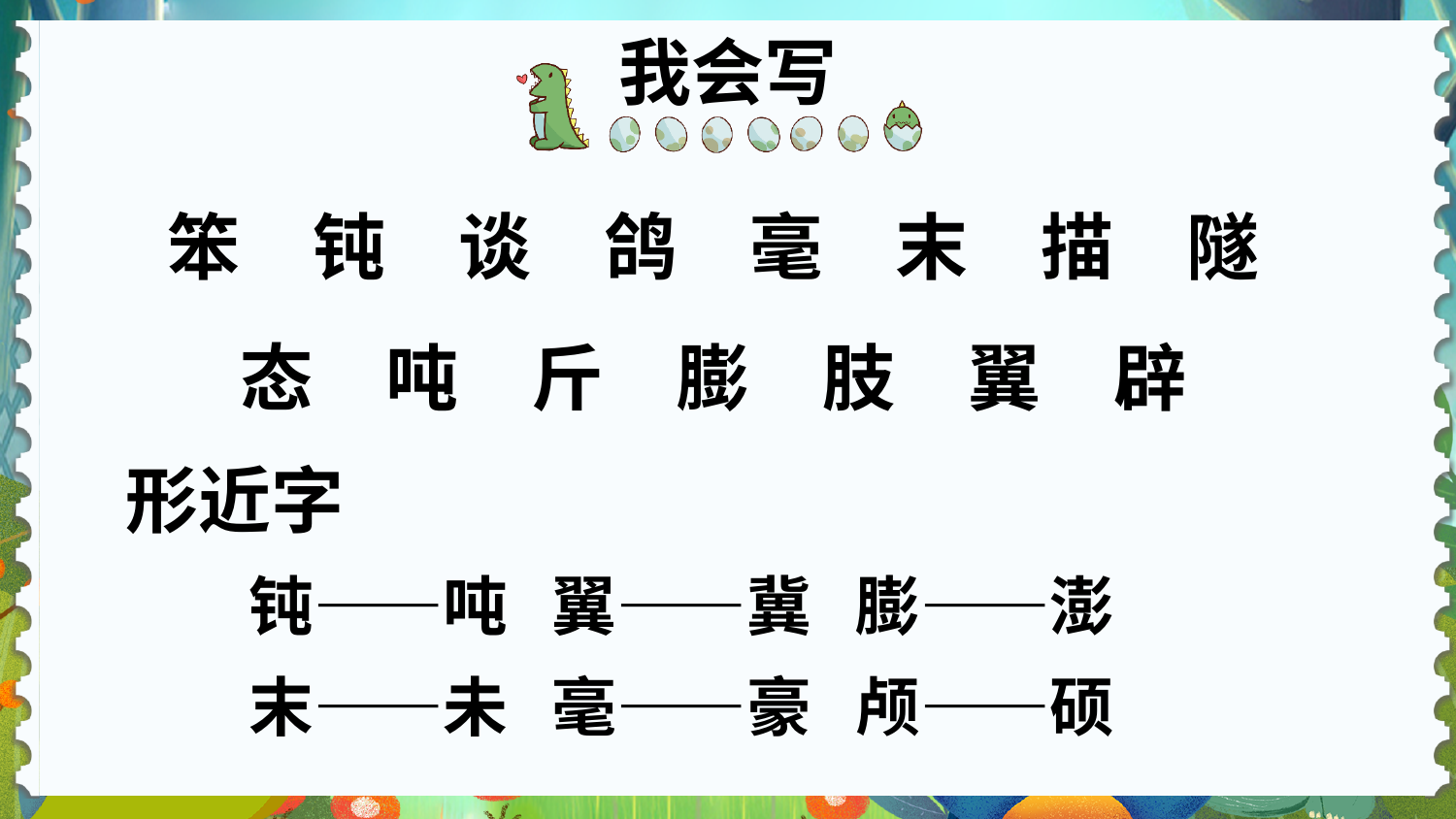

我会写
笨　钝　谈　鸽　毫　末　描　隧　态　吨　斤　膨　肢　翼　辟
形近字
钝——吨   翼——冀   膨——澎
末——未   毫——豪   颅——硕